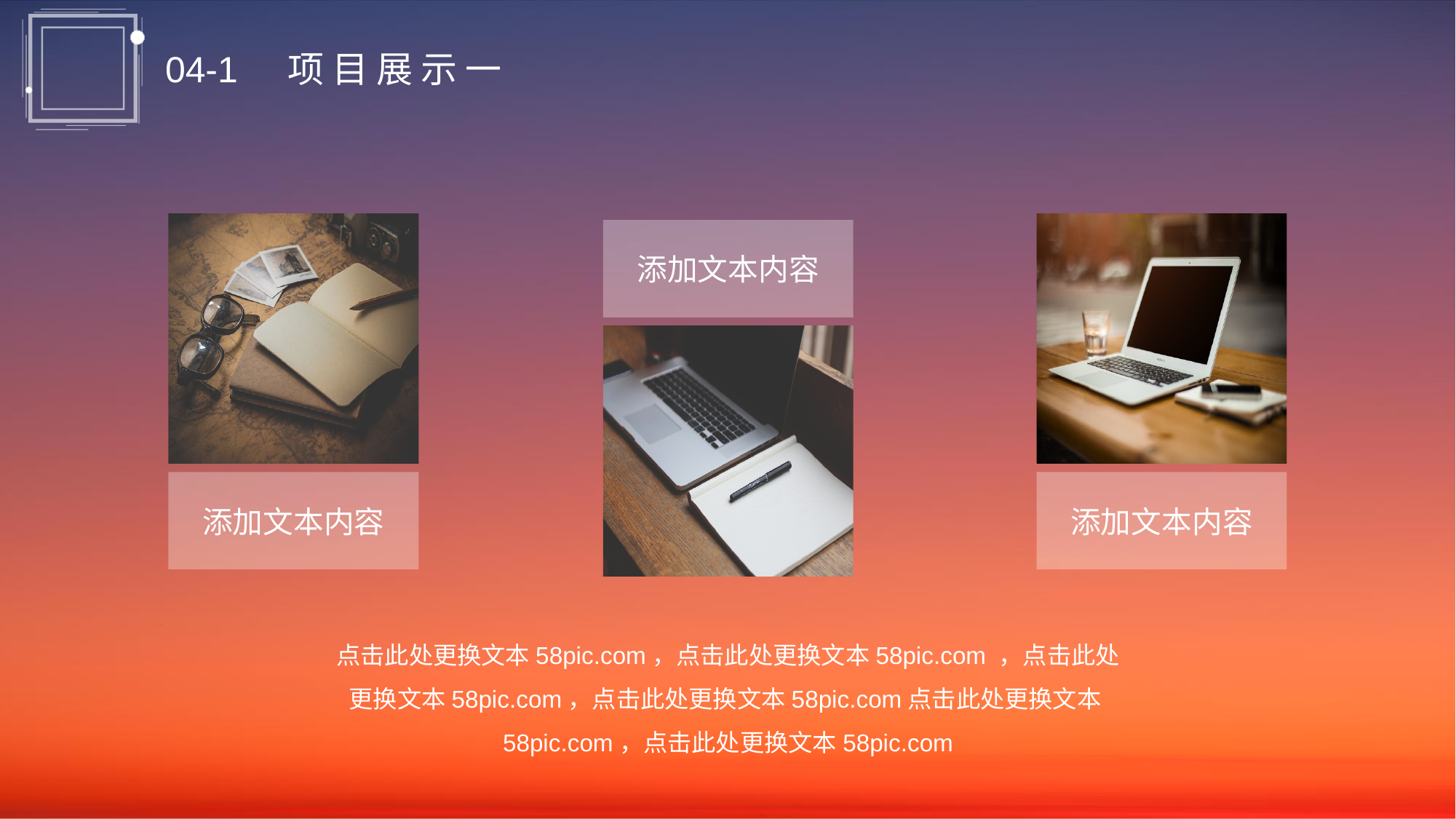

04-1    项 目 展 示 一

添加文本内容

添加文本内容
添加文本内容
点击此处更换文本58pic.com，点击此处更换文本58pic.com ，点击此处更换文本58pic.com，点击此处更换文本58pic.com点击此处更换文本58pic.com，点击此处更换文本58pic.com